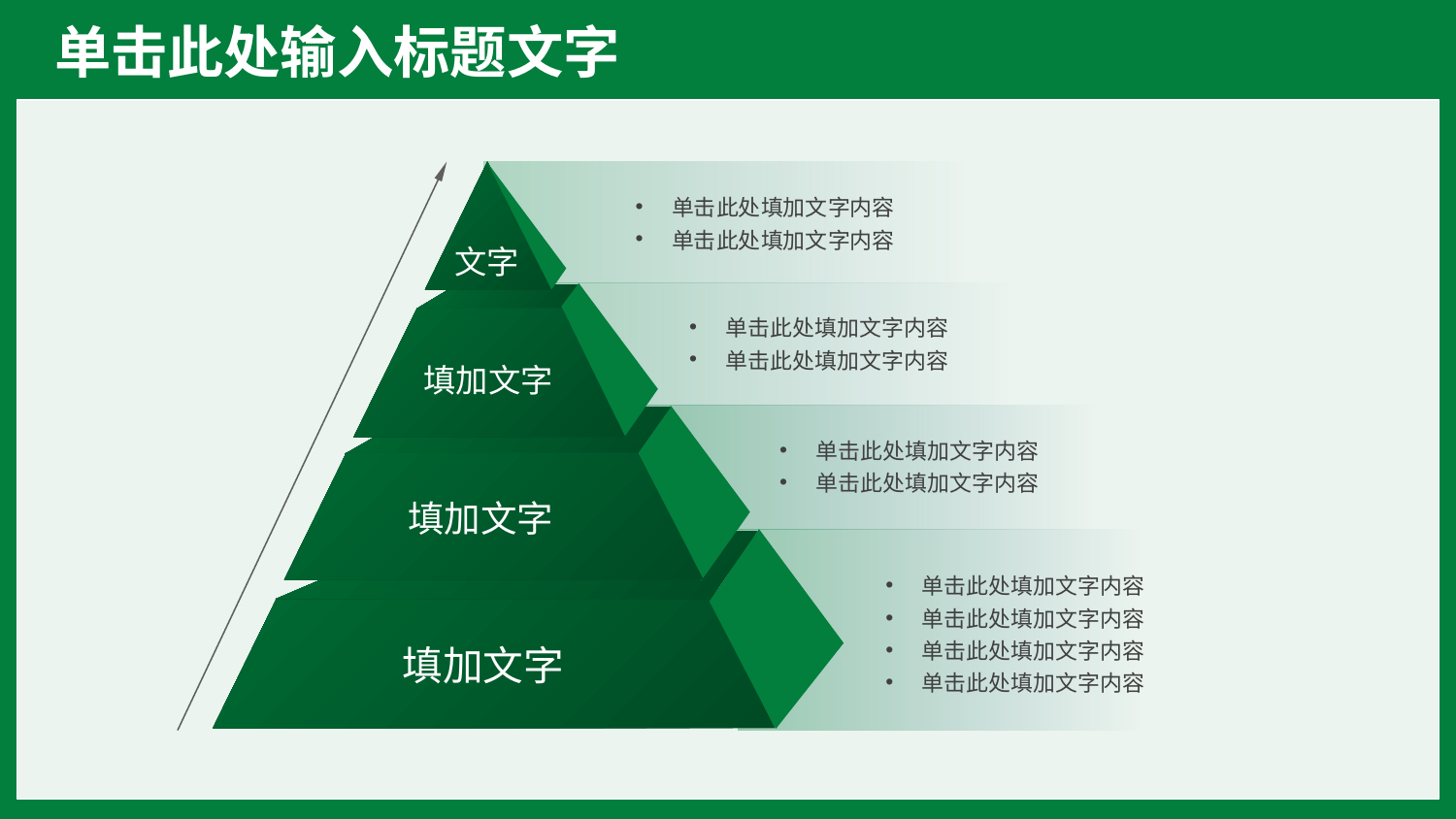

单击此处填加文字内容
单击此处填加文字内容
文字

单击此处填加文字内容
单击此处填加文字内容
填加文字

单击此处填加文字内容
单击此处填加文字内容
填加文字

单击此处填加文字内容
单击此处填加文字内容
单击此处填加文字内容
单击此处填加文字内容
填加文字